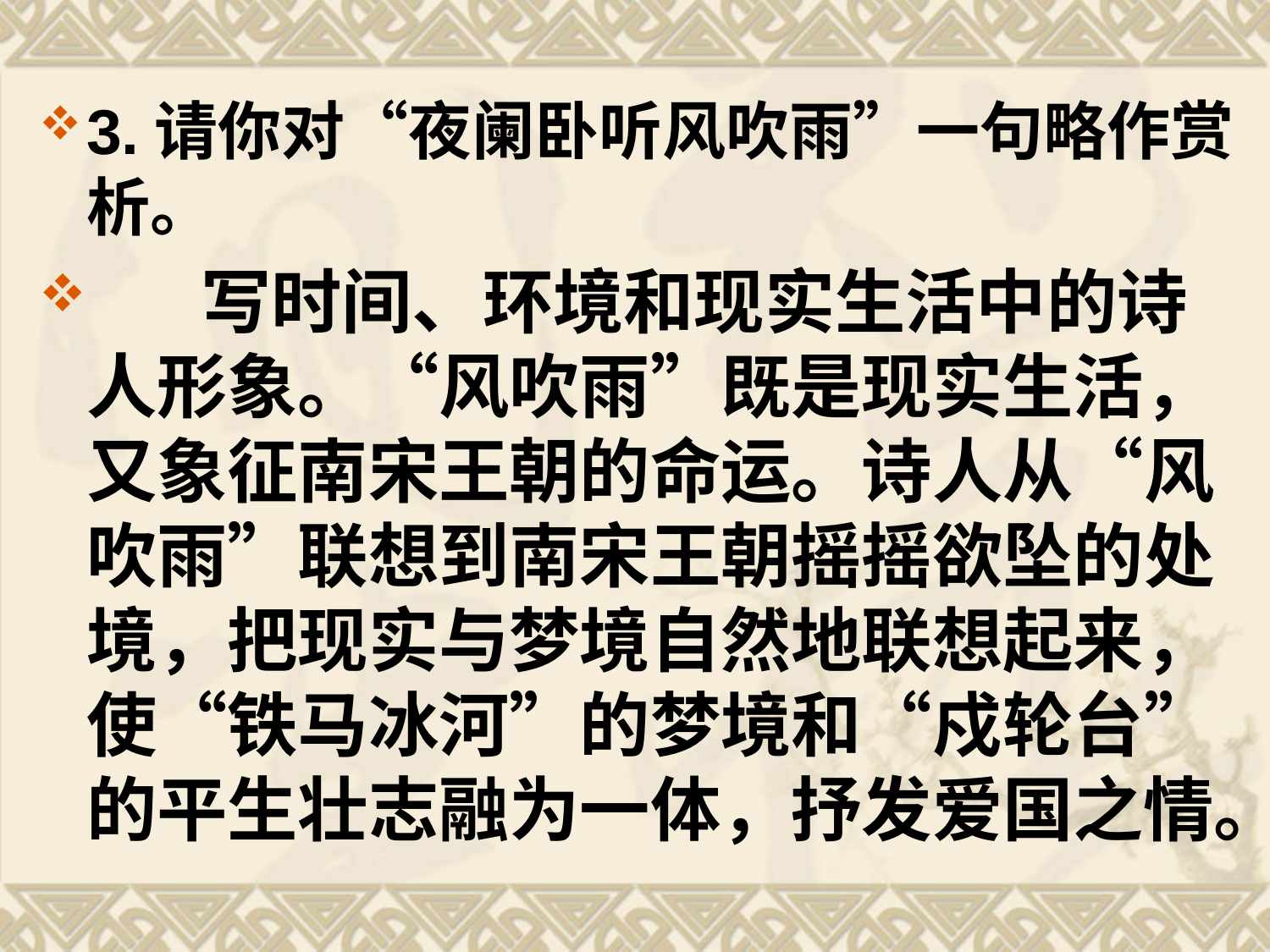

3.请你对“夜阑卧听风吹雨”一句略作赏析。
      写时间、环境和现实生活中的诗人形象。“风吹雨”既是现实生活，又象征南宋王朝的命运。诗人从“风吹雨”联想到南宋王朝摇摇欲坠的处境，把现实与梦境自然地联想起来，使“铁马冰河”的梦境和“戍轮台”的平生壮志融为一体，抒发爱国之情。